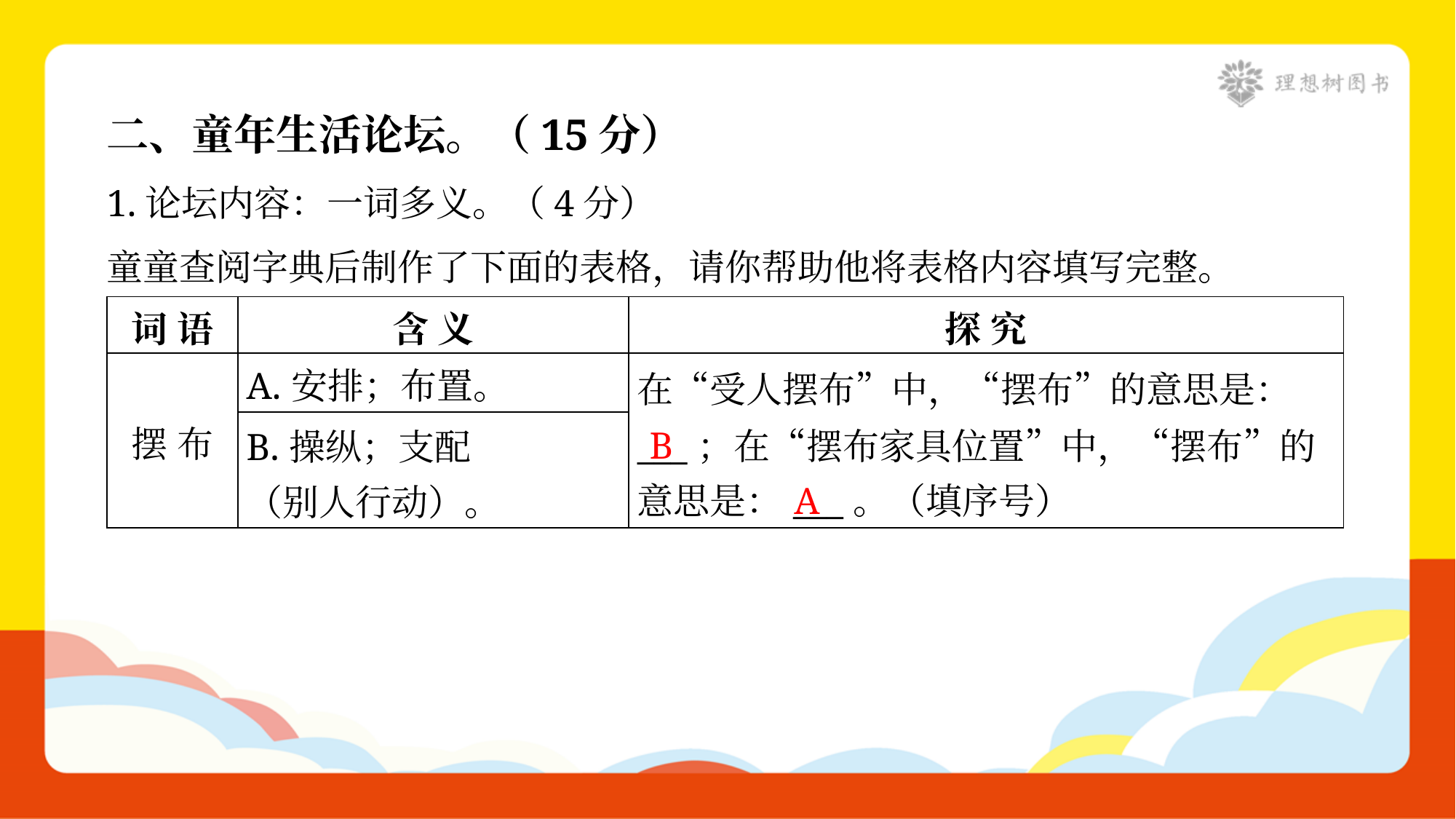

二、童年生活论坛。（15分）
1.论坛内容：一词多义。（4分）
童童查阅字典后制作了下面的表格，请你帮助他将表格内容填写完整。
| 词 语 | 含 义 | 探 究 |
| --- | --- | --- |
| 摆 布 | A.安排；布置。 | 在“受人摆布”中，“摆布”的意思是： \_\_\_；在“摆布家具位置”中，“摆布”的 意思是：\_\_\_。（填序号） |
|  | B.操纵；支配 （别人行动）。 |  |
B
A